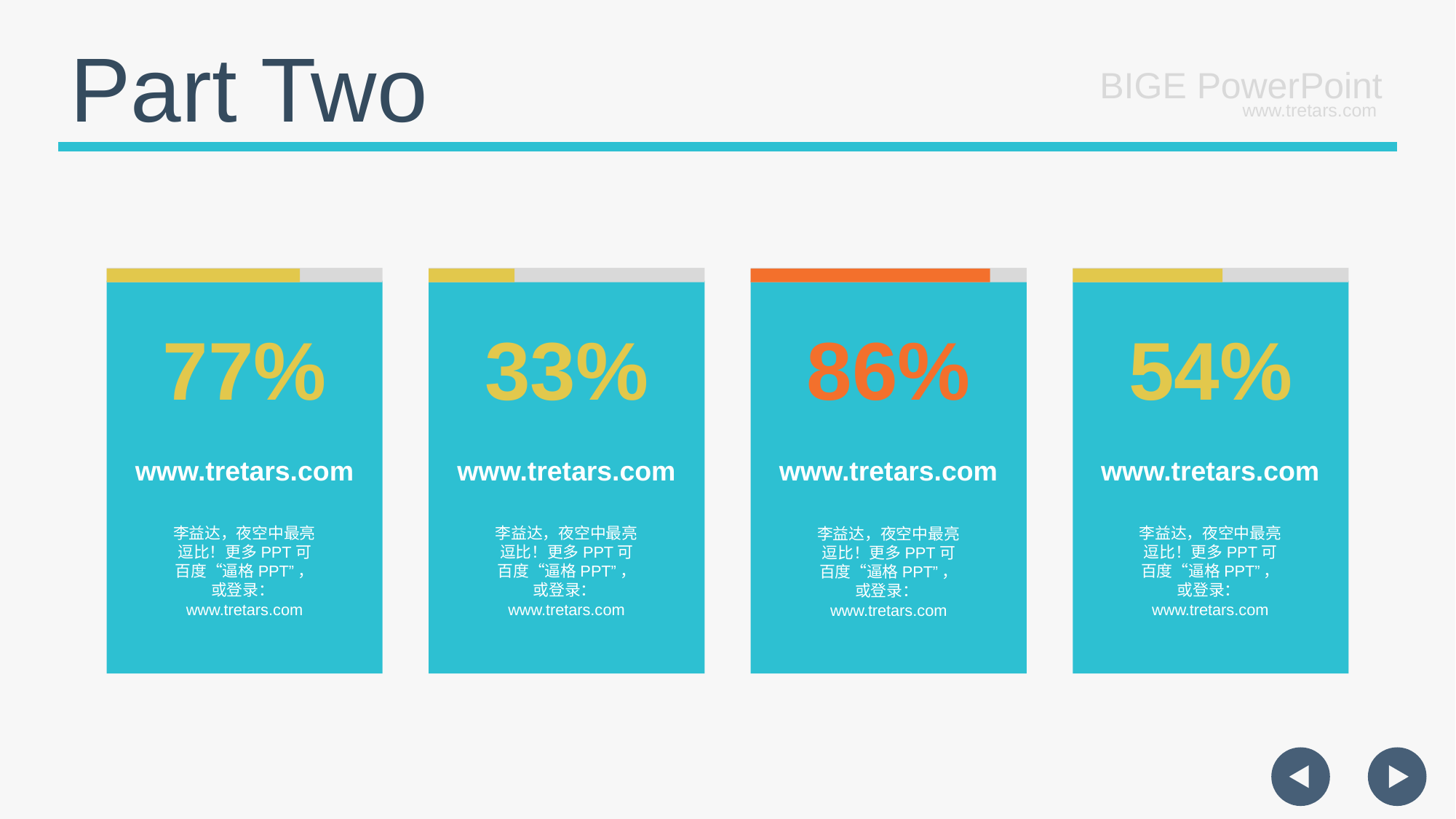

Part Two
BIGE PowerPoint
www.tretars.com

77%
33%
86%
54%
www.tretars.com
www.tretars.com
www.tretars.com
www.tretars.com
李益达，夜空中最亮逗比！更多PPT可百度“逼格PPT”，或登录：www.tretars.com
李益达，夜空中最亮逗比！更多PPT可百度“逼格PPT”，或登录：www.tretars.com
李益达，夜空中最亮逗比！更多PPT可百度“逼格PPT”，或登录：www.tretars.com
李益达，夜空中最亮逗比！更多PPT可百度“逼格PPT”，或登录：www.tretars.com